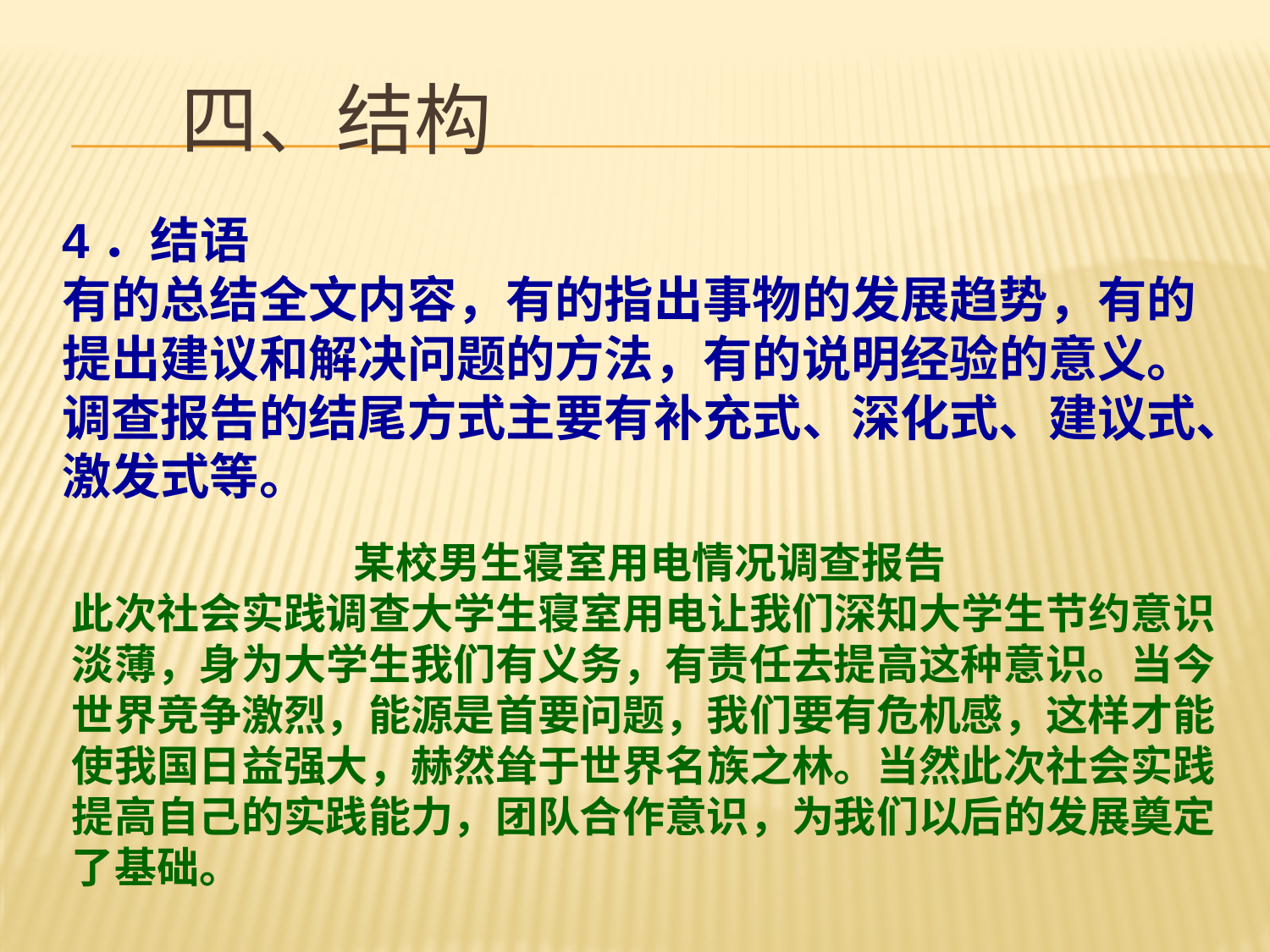

# 四、结构
4．结语
有的总结全文内容，有的指出事物的发展趋势，有的提出建议和解决问题的方法，有的说明经验的意义。
调查报告的结尾方式主要有补充式、深化式、建议式、激发式等。
某校男生寝室用电情况调查报告
此次社会实践调查大学生寝室用电让我们深知大学生节约意识淡薄，身为大学生我们有义务，有责任去提高这种意识。当今世界竞争激烈，能源是首要问题，我们要有危机感，这样才能使我国日益强大，赫然耸于世界名族之林。当然此次社会实践提高自己的实践能力，团队合作意识，为我们以后的发展奠定了基础。